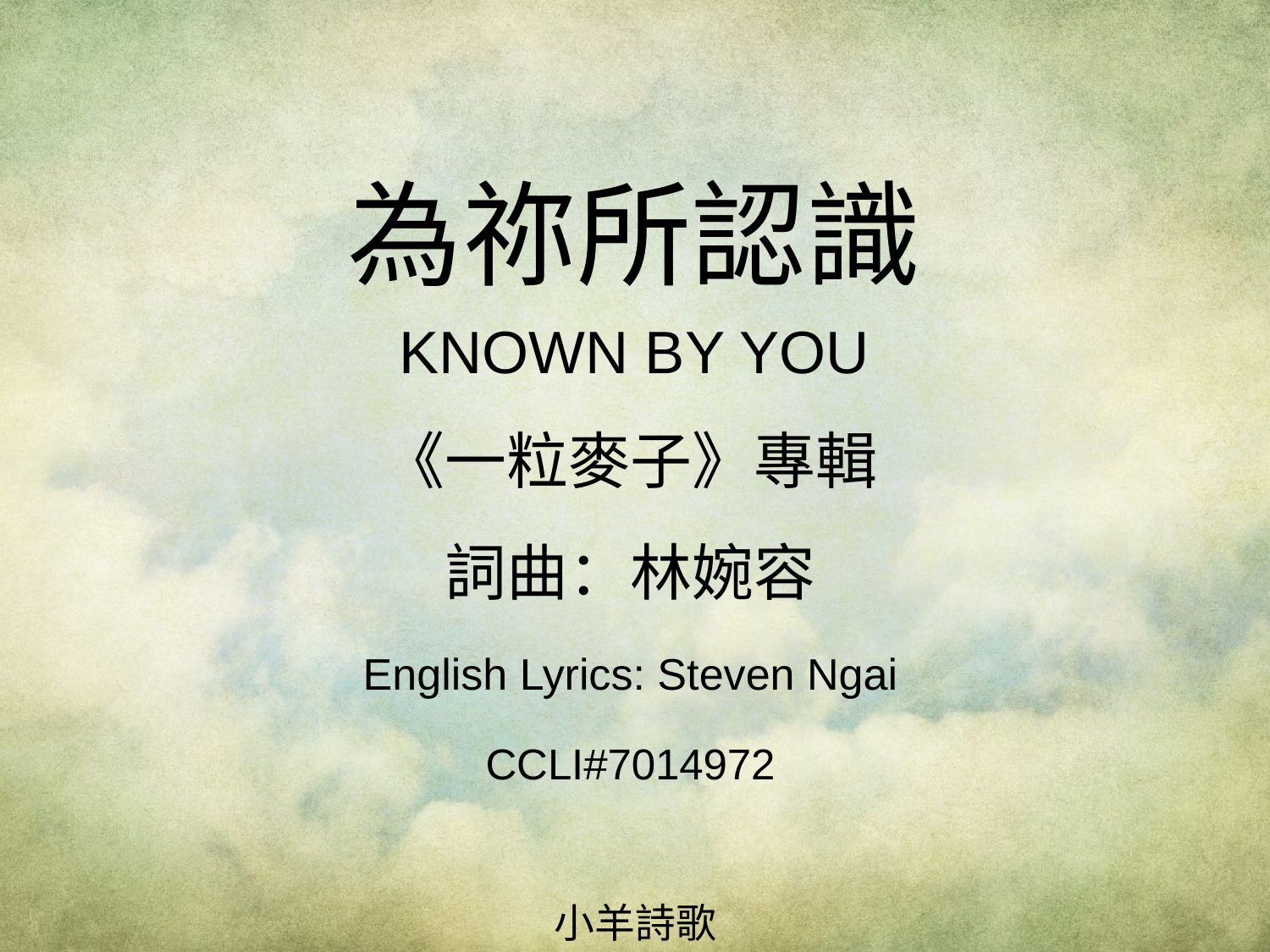

為祢所認識

KNOWN BY YOU
# 《一粒麥子》專輯 詞曲：林婉容 English Lyrics: Steven Ngai CCLI#7014972

小羊詩歌